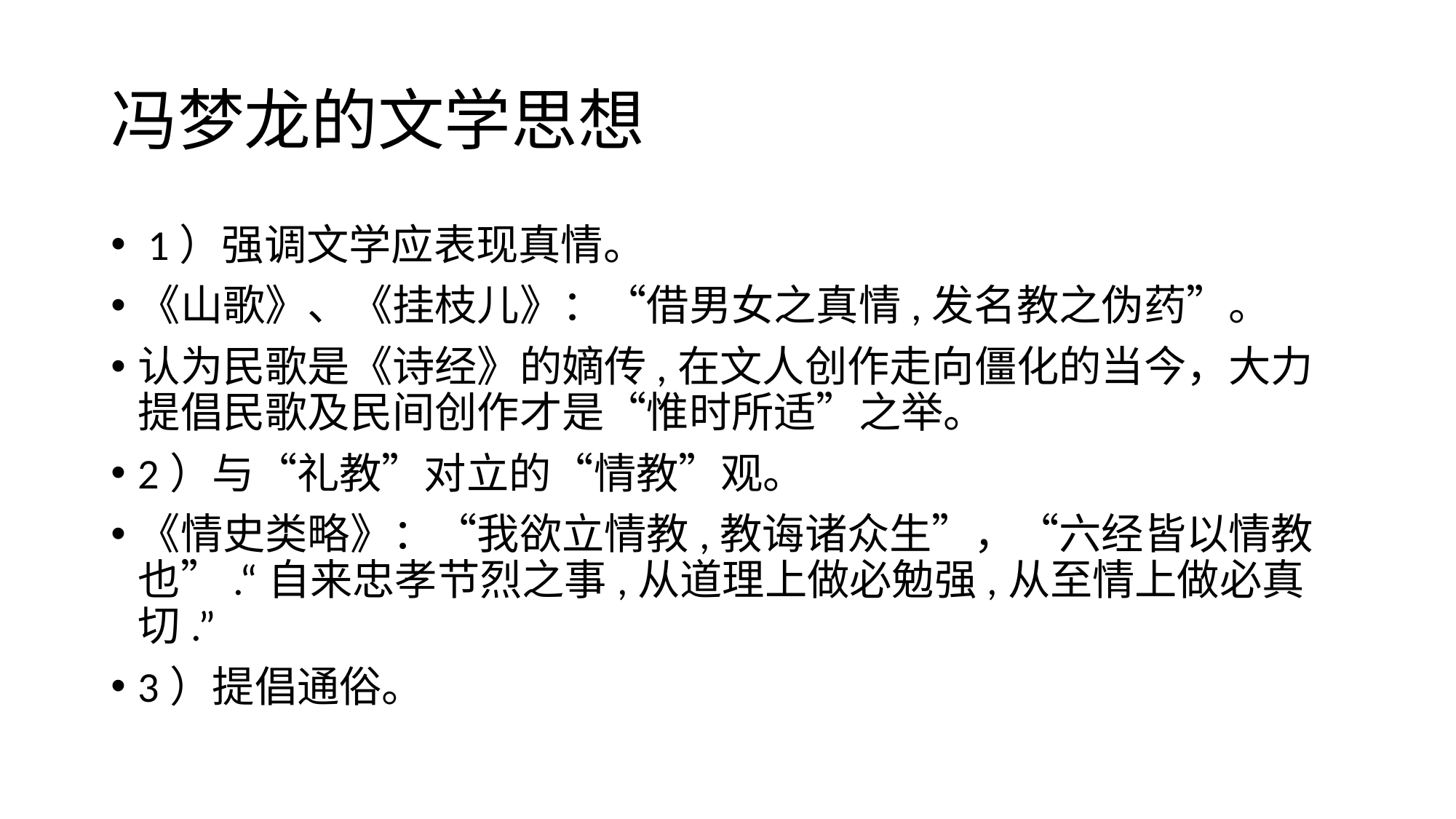

# 冯梦龙的文学思想
 1）强调文学应表现真情。
《山歌》、《挂枝儿》：“借男女之真情,发名教之伪药”。
认为民歌是《诗经》的嫡传,在文人创作走向僵化的当今，大力提倡民歌及民间创作才是“惟时所适”之举。
2）与“礼教”对立的“情教”观。
《情史类略》：“我欲立情教,教诲诸众生”，“六经皆以情教也”.“自来忠孝节烈之事,从道理上做必勉强,从至情上做必真切.”
3）提倡通俗。